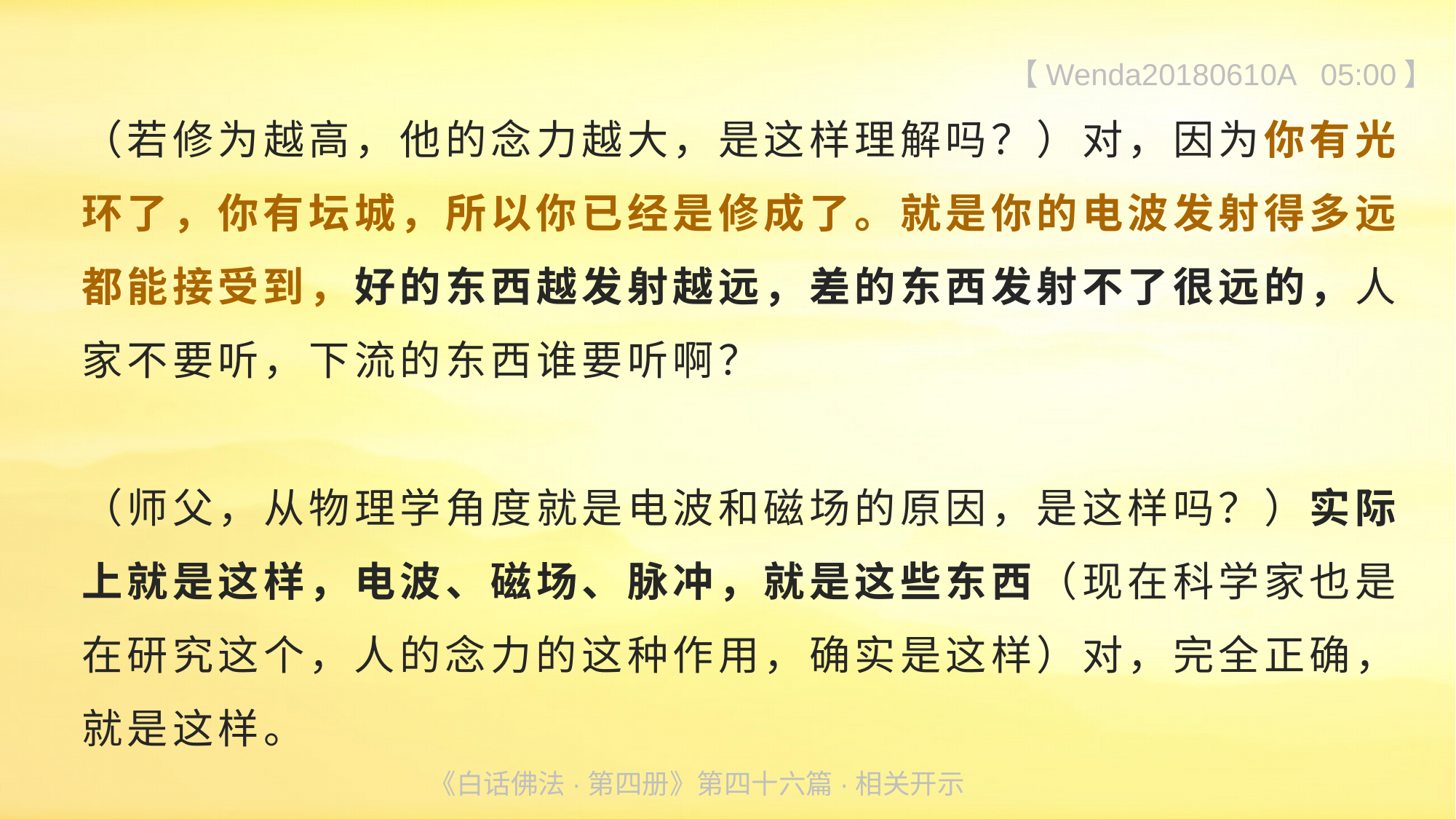

【Wenda20180610A   05:00】
（若修为越高，他的念力越大，是这样理解吗？）对，因为你有光环了，你有坛城，所以你已经是修成了。就是你的电波发射得多远都能接受到，好的东西越发射越远，差的东西发射不了很远的，人家不要听，下流的东西谁要听啊？

（师父，从物理学角度就是电波和磁场的原因，是这样吗？）实际上就是这样，电波、磁场、脉冲，就是这些东西（现在科学家也是在研究这个，人的念力的这种作用，确实是这样）对，完全正确，就是这样。
《白话佛法·第四册》第四十六篇·相关开示